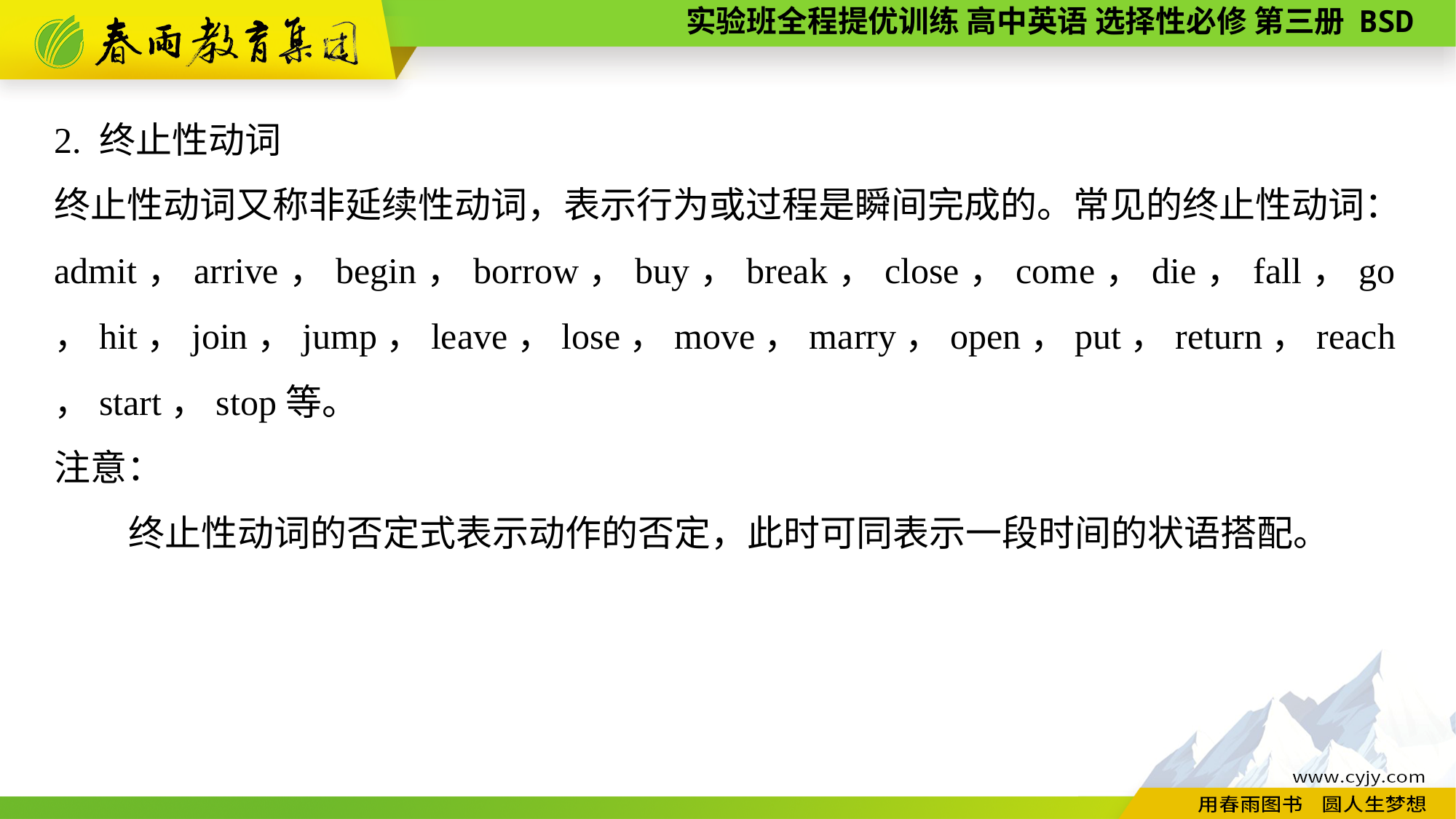

2. 终止性动词
终止性动词又称非延续性动词，表示行为或过程是瞬间完成的。常见的终止性动词：admit，arrive，begin，borrow，buy，break，close，come，die，fall，go，hit，join，jump，leave，lose，move，marry，open，put，return，reach，start，stop等。
注意：
终止性动词的否定式表示动作的否定，此时可同表示一段时间的状语搭配。